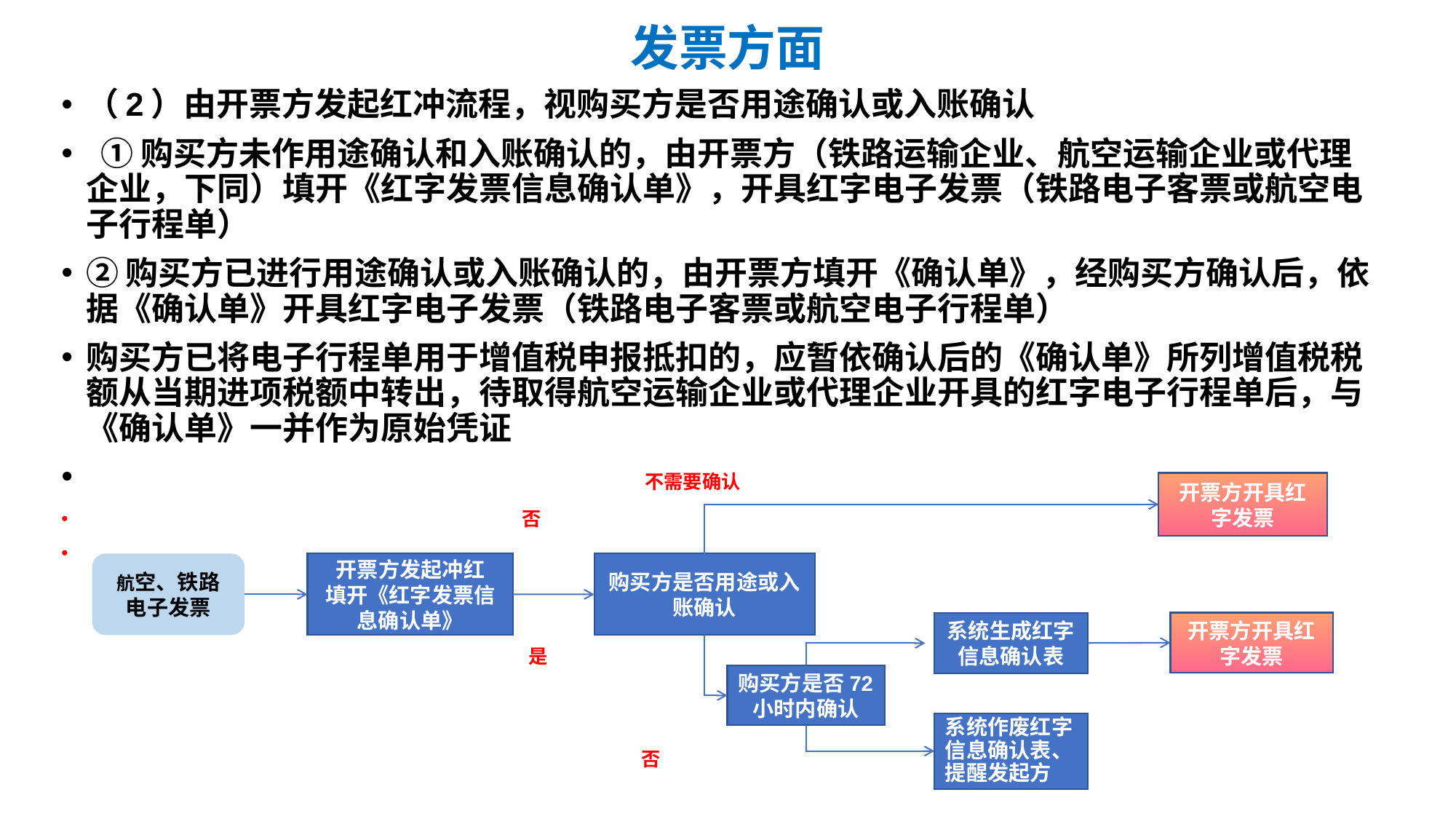

# 发票方面
（2）由开票方发起红冲流程，视购买方是否用途确认或入账确认
  ①购买方未作用途确认和入账确认的，由开票方（铁路运输企业、航空运输企业或代理企业，下同）填开《红字发票信息确认单》，开具红字电子发票（铁路电子客票或航空电子行程单）
②购买方已进行用途确认或入账确认的，由开票方填开《确认单》，经购买方确认后，依据《确认单》开具红字电子发票（铁路电子客票或航空电子行程单）
购买方已将电子行程单用于增值税申报抵扣的，应暂依确认后的《确认单》所列增值税税额从当期进项税额中转出，待取得航空运输企业或代理企业开具的红字电子行程单后，与《确认单》一并作为原始凭证
                                                                          不需要确认
                                                                                                   否

                                                                                                                                     是
                                                                                                          是

                                                                                                                                    否
开票方开具红字发票
航空、铁路电子发票
开票方发起冲红
填开《红字发票信息确认单》
购买方是否用途或入账确认
开票方开具红字发票
系统生成红字信息确认表
购买方是否72小时内确认
系统作废红字信息确认表、提醒发起方